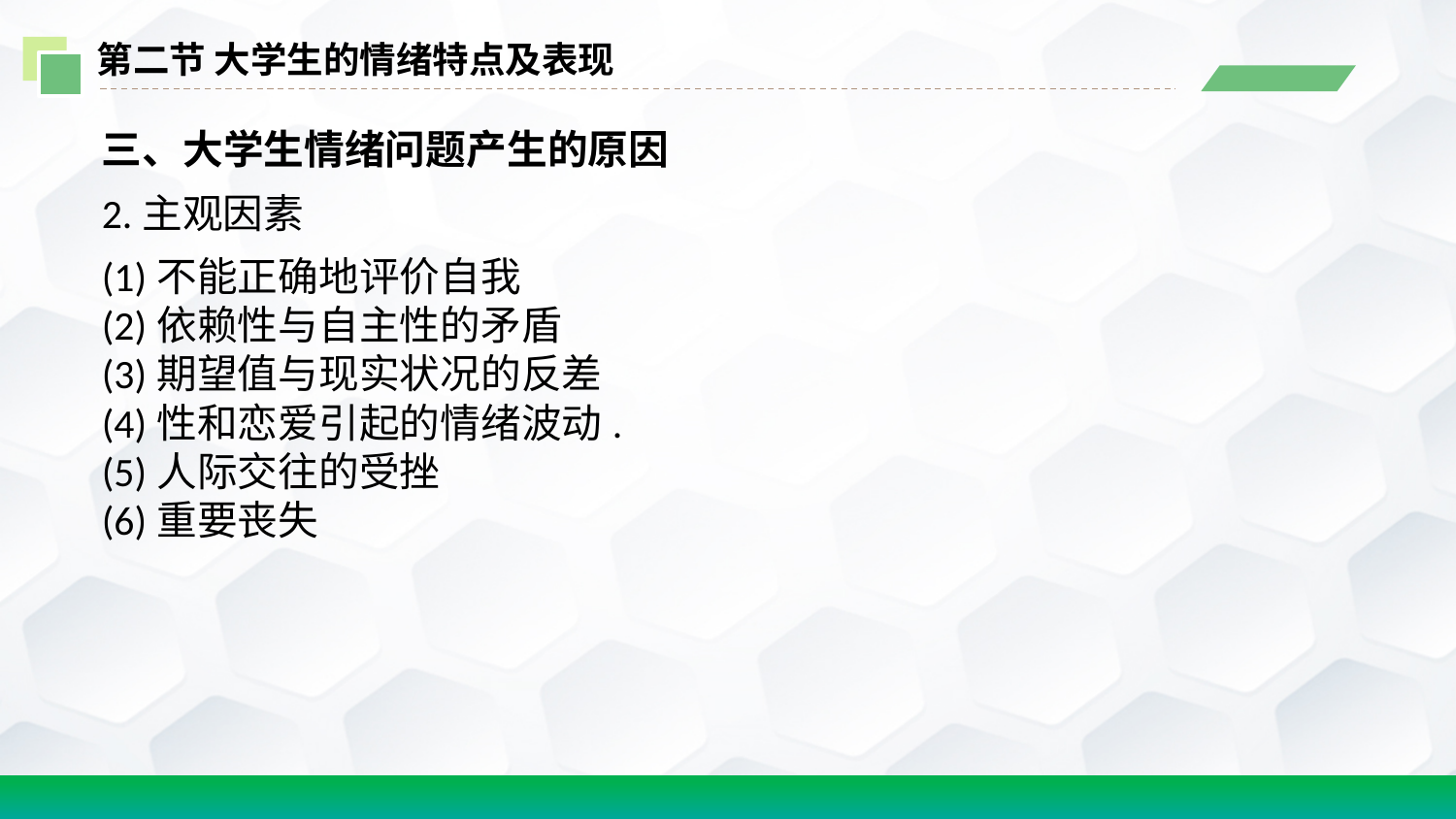

第二节 大学生的情绪特点及表现
三、大学生情绪问题产生的原因
2.主观因素
(1)不能正确地评价自我
(2)依赖性与自主性的矛盾
(3)期望值与现实状况的反差
(4)性和恋爱引起的情绪波动.
(5)人际交往的受挫
(6)重要丧失